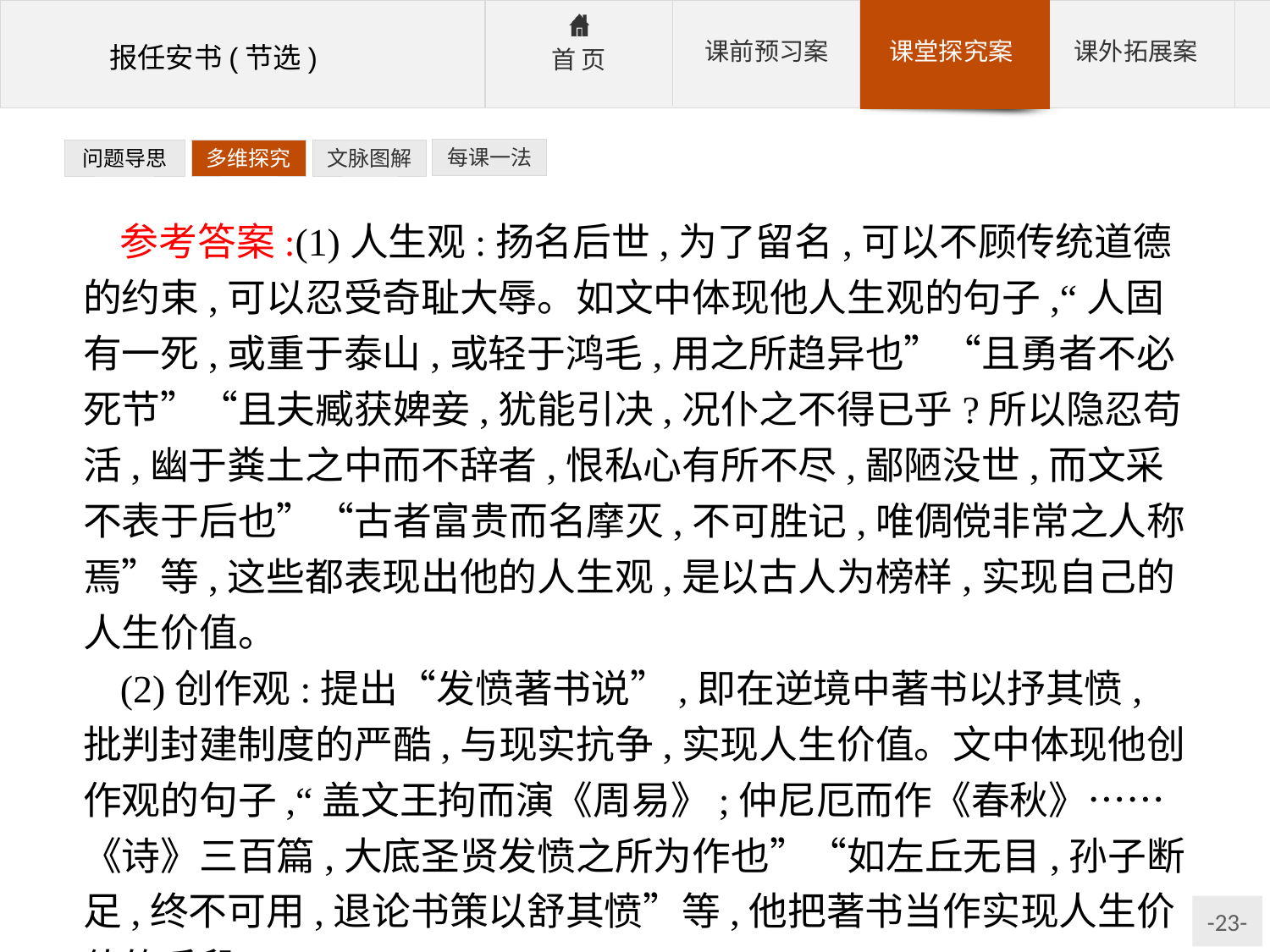

每课一法
问题导思
多维探究
文脉图解
参考答案:(1)人生观:扬名后世,为了留名,可以不顾传统道德的约束,可以忍受奇耻大辱。如文中体现他人生观的句子,“人固有一死,或重于泰山,或轻于鸿毛,用之所趋异也”“且勇者不必死节”“且夫臧获婢妾,犹能引决,况仆之不得已乎?所以隐忍苟活,幽于粪土之中而不辞者,恨私心有所不尽,鄙陋没世,而文采不表于后也”“古者富贵而名摩灭,不可胜记,唯倜傥非常之人称焉”等,这些都表现出他的人生观,是以古人为榜样,实现自己的人生价值。
(2)创作观:提出“发愤著书说”,即在逆境中著书以抒其愤,批判封建制度的严酷,与现实抗争,实现人生价值。文中体现他创作观的句子,“盖文王拘而演《周易》;仲尼厄而作《春秋》……《诗》三百篇,大底圣贤发愤之所为作也”“如左丘无目,孙子断足,终不可用,退论书策以舒其愤”等,他把著书当作实现人生价值的手段。